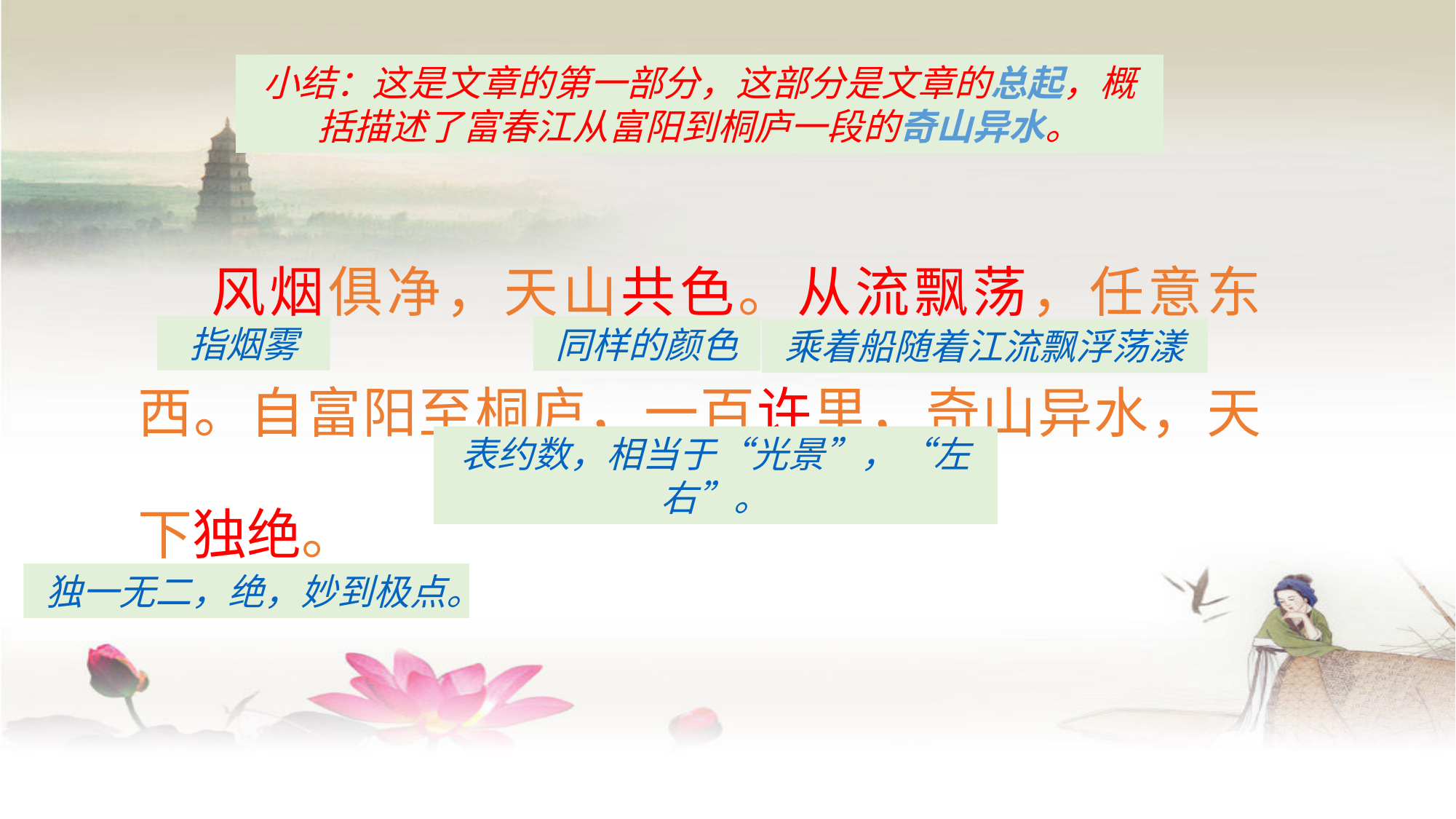

小结：这是文章的第一部分，这部分是文章的总起，概括描述了富春江从富阳到桐庐一段的奇山异水。
     风烟俱净，天山共色。从流飘荡，任意东西。自富阳至桐庐，一百许里，奇山异水，天下独绝。

指烟雾
同样的颜色
乘着船随着江流飘浮荡漾
表约数，相当于“光景”，“左右”。
独一无二，绝，妙到极点。